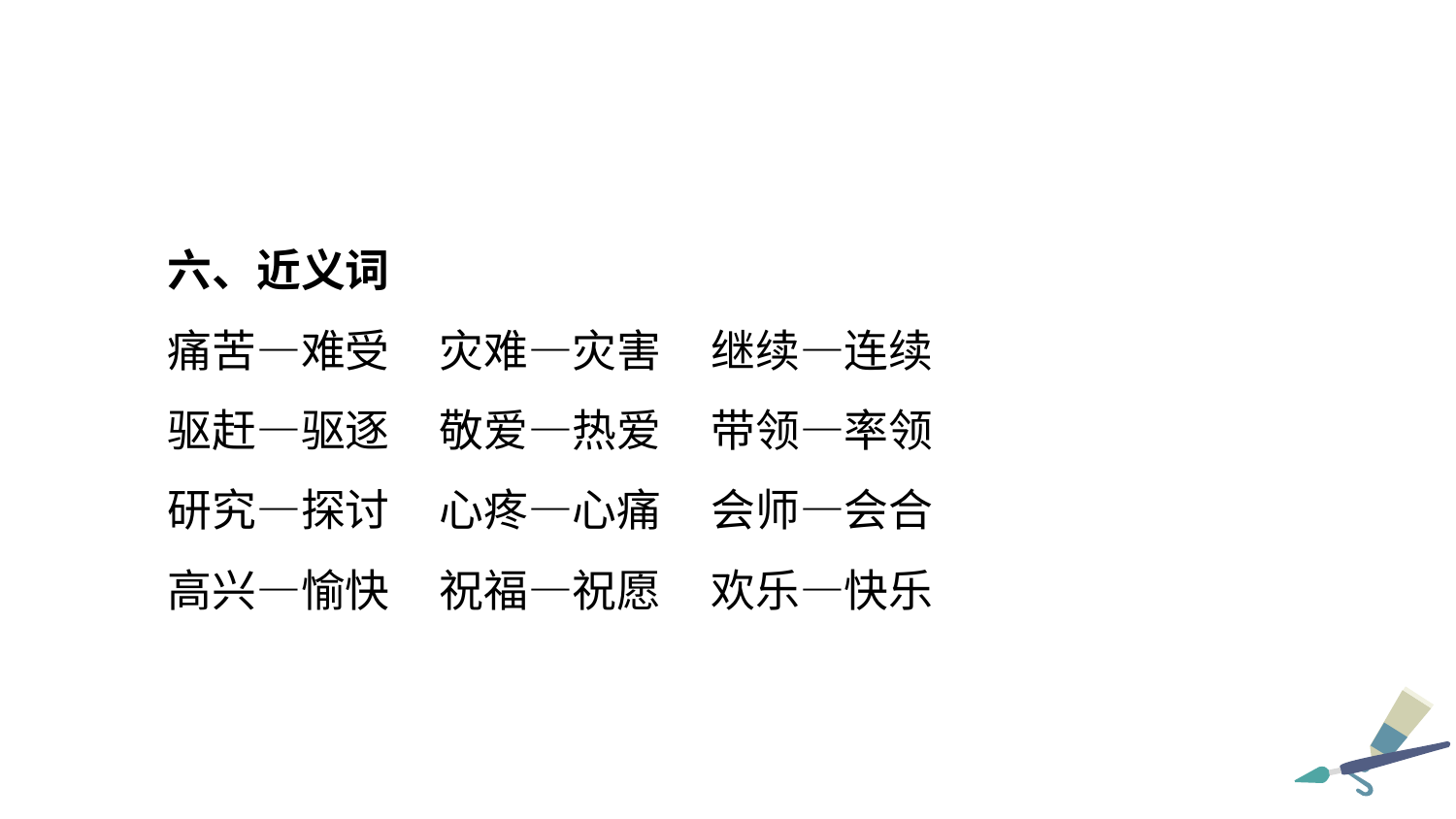

六、近义词
痛苦—难受     灾难—灾害     继续—连续
驱赶—驱逐     敬爱—热爱     带领—率领
研究—探讨     心疼—心痛     会师—会合
高兴—愉快     祝福—祝愿     欢乐—快乐